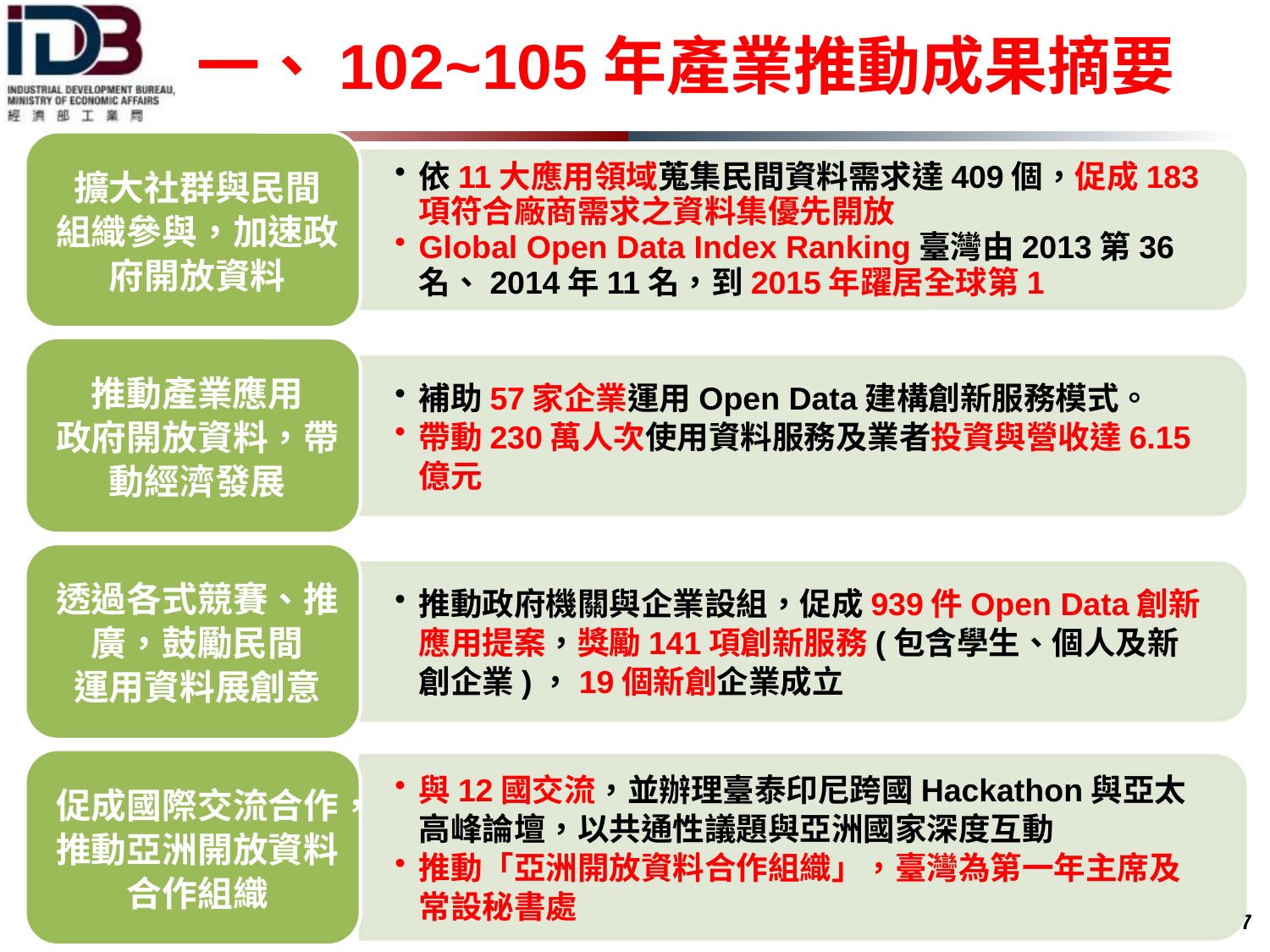

# 一、102~105年產業推動成果摘要
依11大應用領域蒐集民間資料需求達409個，促成183項符合廠商需求之資料集優先開放
Global Open Data Index Ranking臺灣由2013第36名、2014年11名，到2015年躍居全球第1
擴大社群與民間
組織參與，加速政府開放資料
補助57家企業運用Open Data建構創新服務模式。
帶動230萬人次使用資料服務及業者投資與營收達6.15億元
推動產業應用
政府開放資料，帶動經濟發展
推動政府機關與企業設組，促成939件Open Data創新應用提案，獎勵141項創新服務(包含學生、個人及新創企業)，19個新創企業成立
透過各式競賽、推廣，鼓勵民間
運用資料展創意
與12國交流，並辦理臺泰印尼跨國Hackathon與亞太高峰論壇，以共通性議題與亞洲國家深度互動
推動「亞洲開放資料合作組織」，臺灣為第一年主席及常設秘書處
促成國際交流合作，推動亞洲開放資料合作組織
7